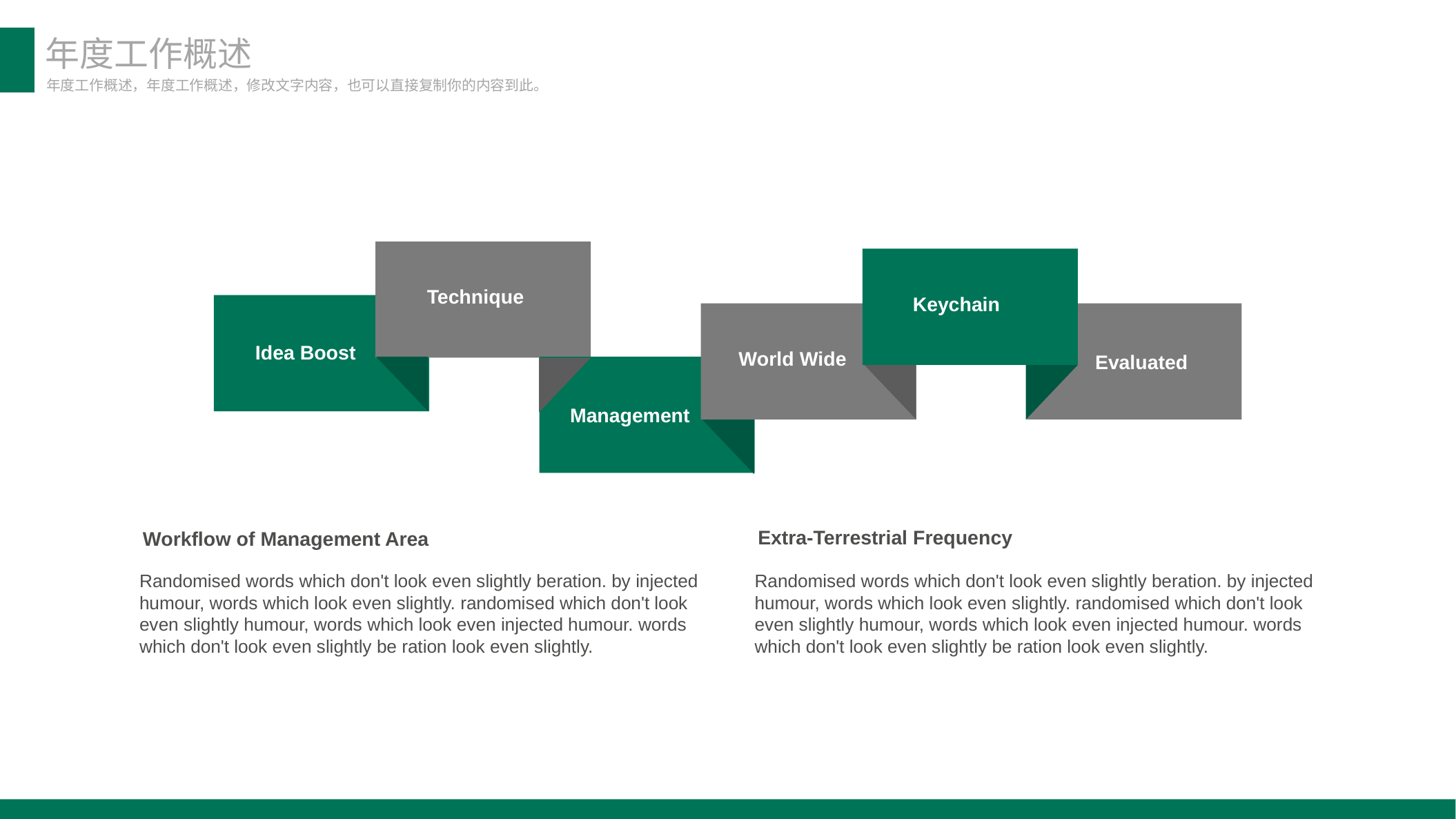

年度工作概述
年度工作概述，年度工作概述，修改文字内容，也可以直接复制你的内容到此。

Technique
Keychain

Idea Boost
World Wide
Evaluated

Management

Workflow of Management Area
Extra-Terrestrial Frequency
Randomised words which don't look even slightly beration. by injected humour, words which look even slightly. randomised which don't look even slightly humour, words which look even injected humour. words which don't look even slightly be ration look even slightly.
Randomised words which don't look even slightly beration. by injected humour, words which look even slightly. randomised which don't look even slightly humour, words which look even injected humour. words which don't look even slightly be ration look even slightly.